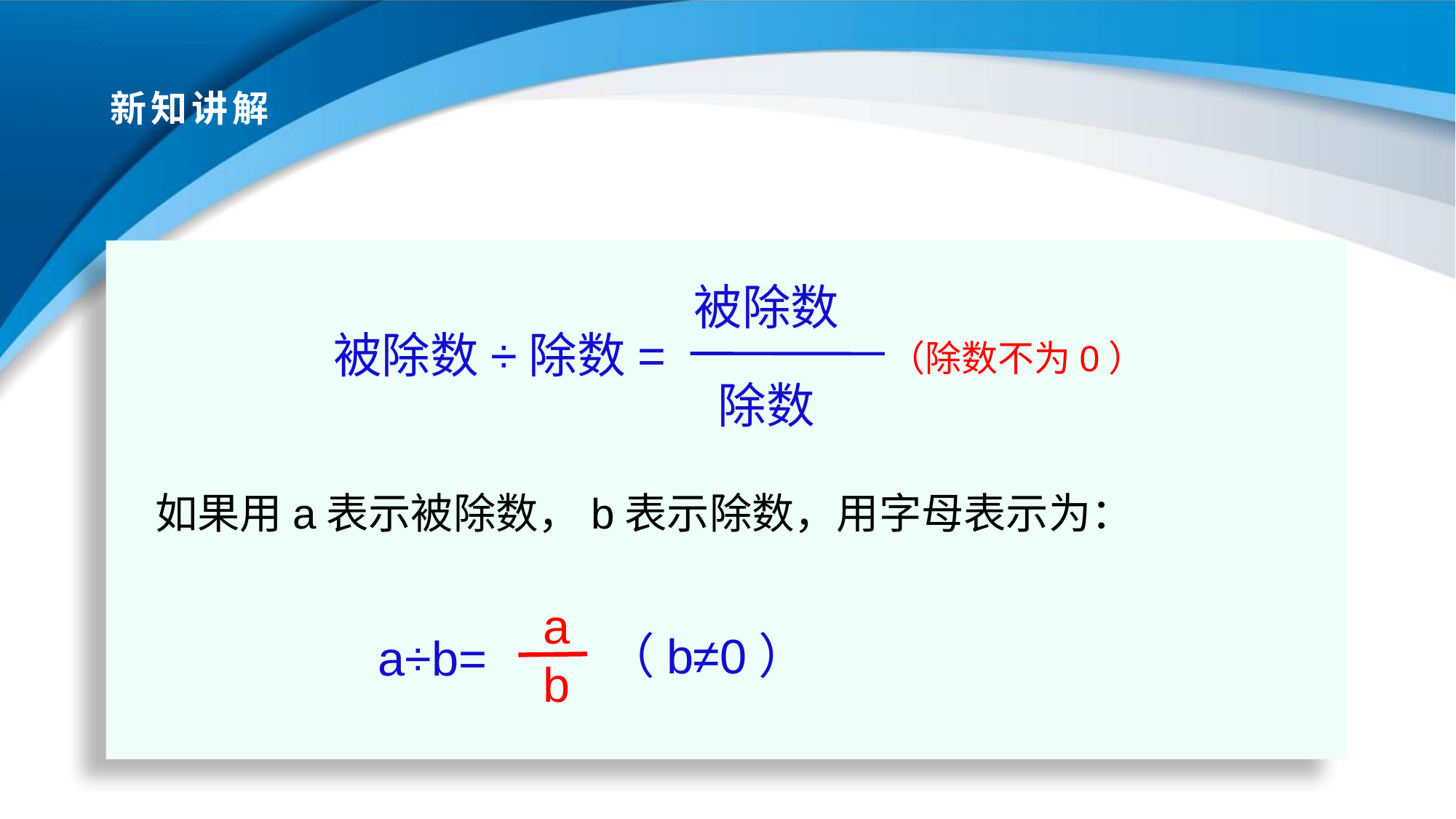

# 新知讲解

被除数
被除数÷除数=
（除数不为0）
除数
如果用a表示被除数，b表示除数，用字母表示为：
  a
  b

a÷b=
（b≠0）